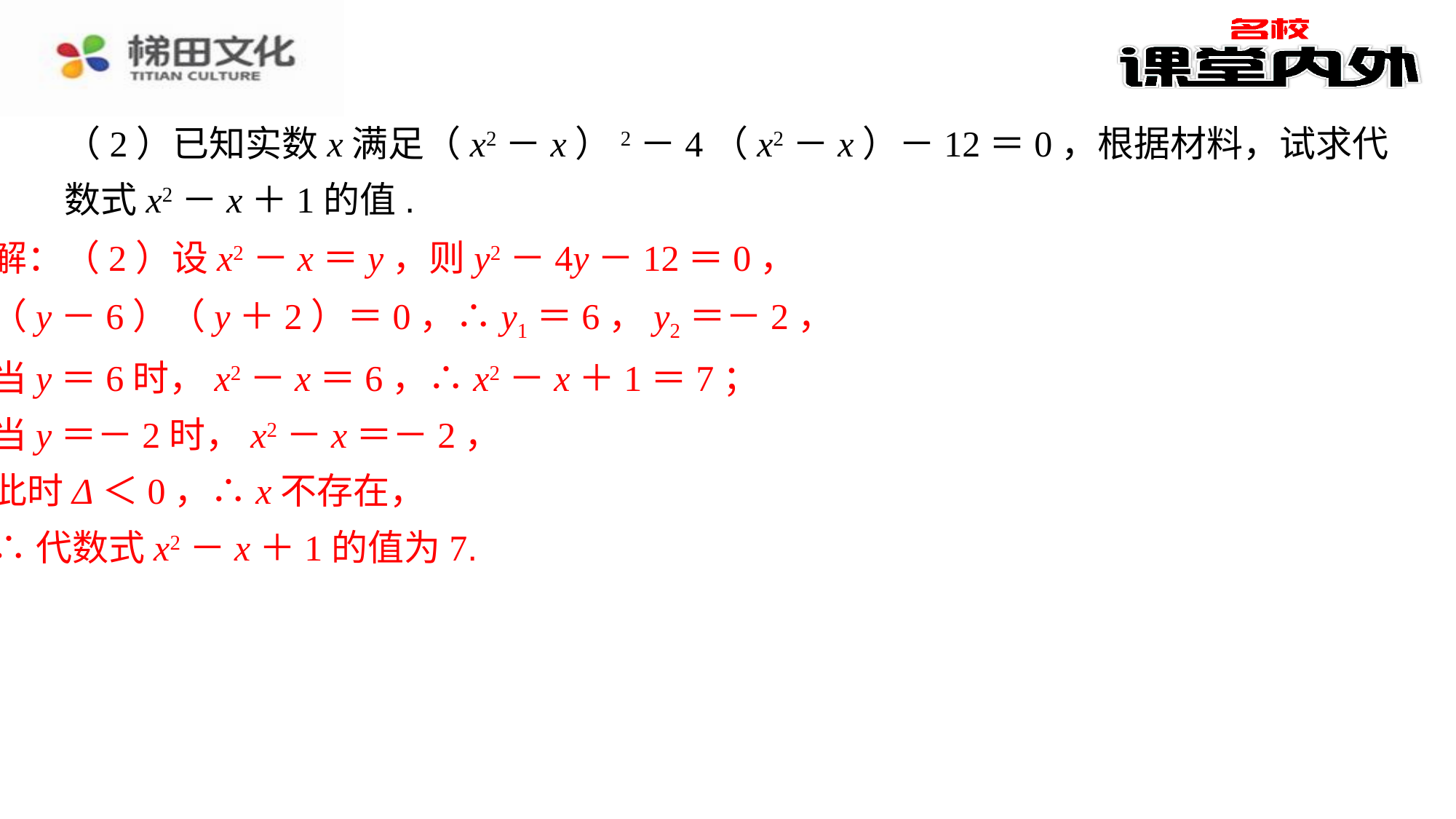

（2）已知实数x满足（x2－x）2－4（x2－x）－12＝0，根据材料，试求代数式x2－x＋1的值.
解：（2）设x2－x＝y，则y2－4y－12＝0，
（y－6）（y＋2）＝0，∴y1＝6，y2＝－2，
当y＝6时，x2－x＝6，∴x2－x＋1＝7；
当y＝－2时，x2－x＝－2，
此时Δ＜0，∴x不存在，
∴代数式x2－x＋1的值为7.